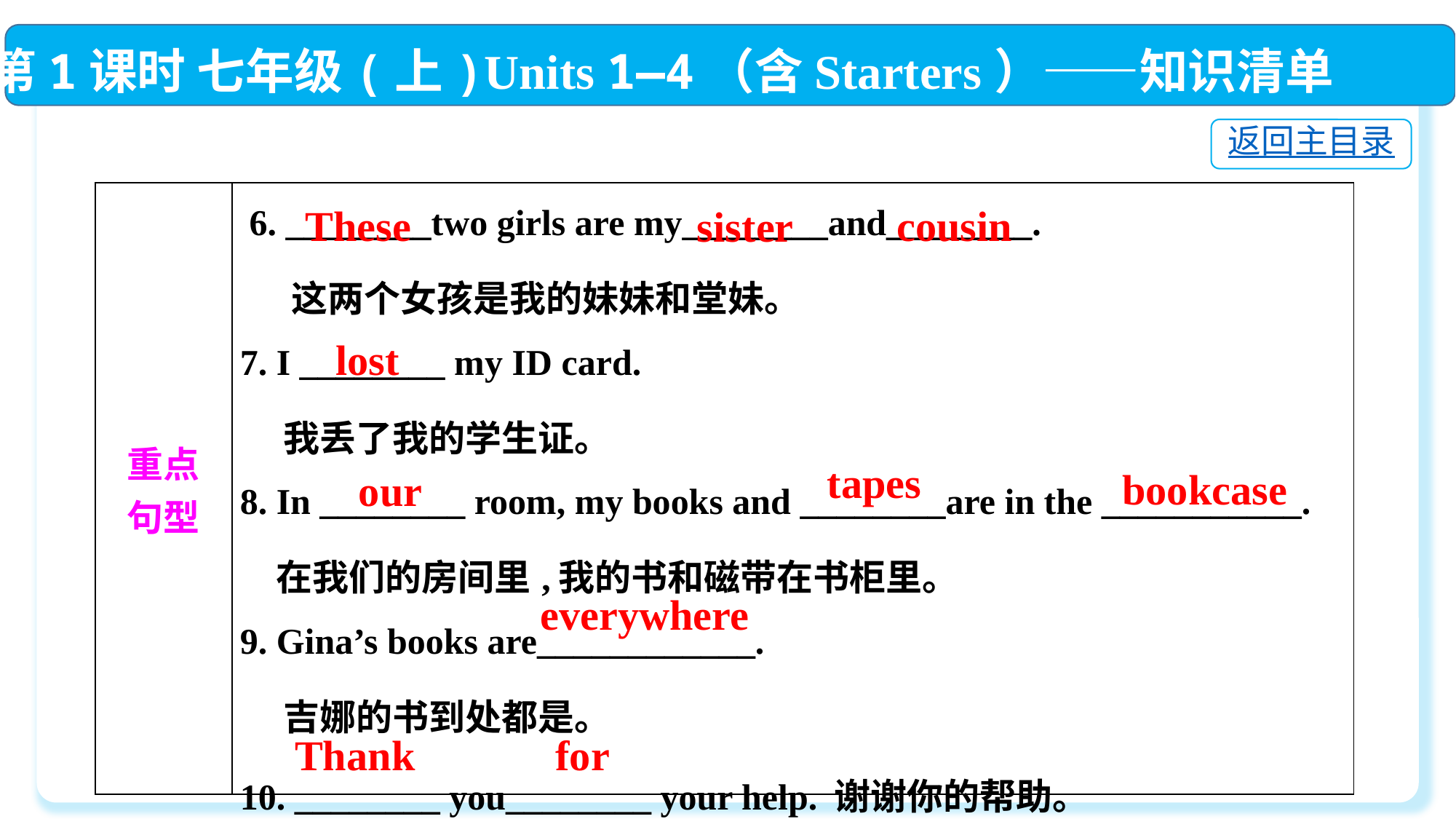

第1课时 七年级(上)Units 1—4（含Starters）——知识清单

返回主目录
| 重点 句型 | 6. \_\_\_\_\_\_\_\_two girls are my\_\_\_\_\_\_\_\_and\_\_\_\_\_\_\_\_. 这两个女孩是我的妹妹和堂妹。  7. I \_\_\_\_\_\_\_\_ my ID card. 我丢了我的学生证。  8. In \_\_\_\_\_\_\_\_ room, my books and \_\_\_\_\_\_\_\_are in the \_\_\_\_\_\_\_\_\_\_\_. 　在我们的房间里,我的书和磁带在书柜里。  9. Gina’s books are\_\_\_\_\_\_\_\_\_\_\_\_. 吉娜的书到处都是。  10. \_\_\_\_\_\_\_\_ you\_\_\_\_\_\_\_\_ your help. 谢谢你的帮助。 |
| --- | --- |
These
cousin
sister
lost
tapes
bookcase
our
everywhere
Thank
for